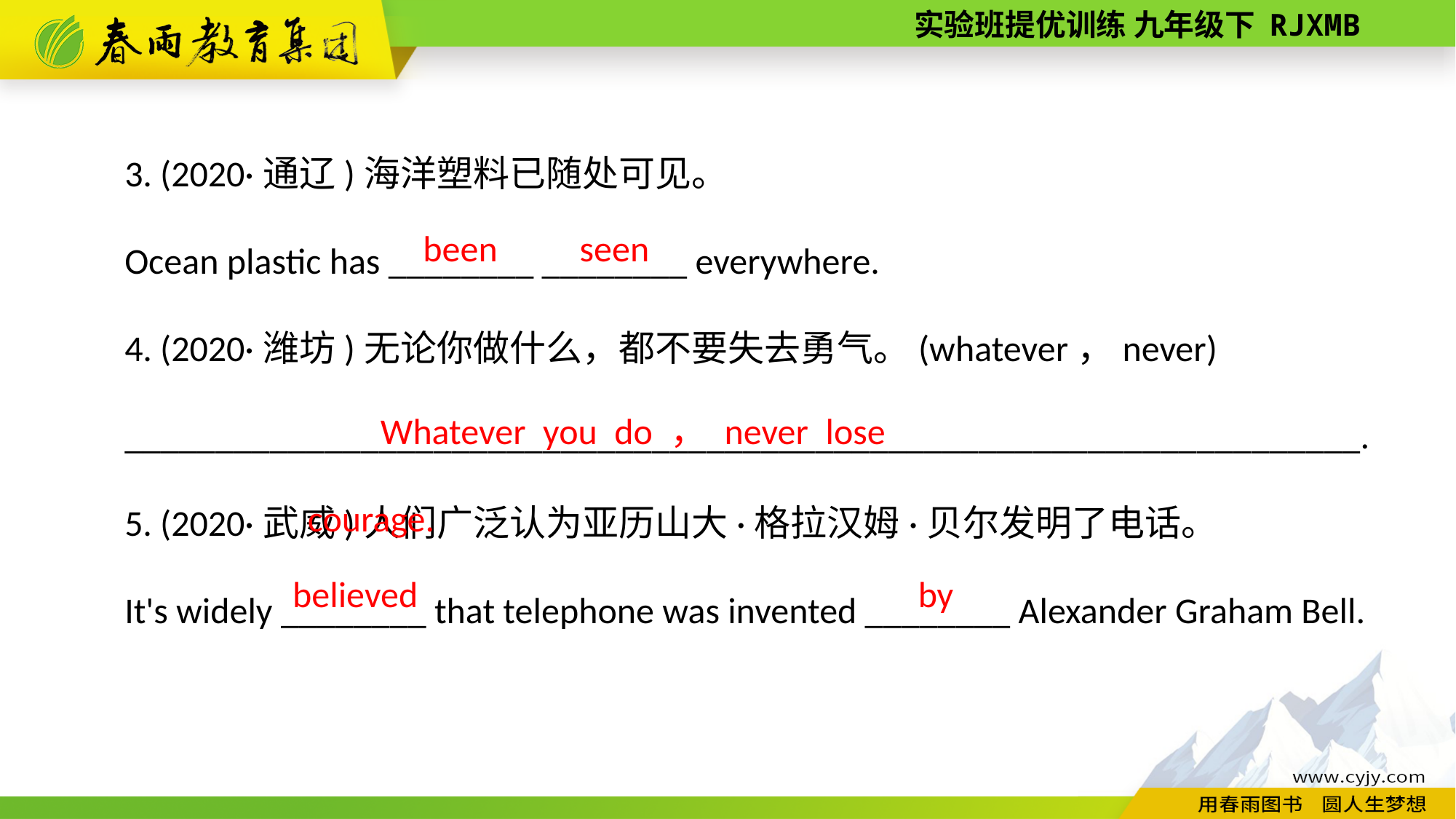

3. (2020·通辽)海洋塑料已随处可见。
Ocean plastic has ________ ________ everywhere.
4. (2020·潍坊)无论你做什么，都不要失去勇气。(whatever，never)
____________________________________________________________________.
5. (2020·武威)人们广泛认为亚历山大·格拉汉姆·贝尔发明了电话。
It's widely ________ that telephone was invented ________ Alexander Graham Bell.
seen
been
Whatever you do，never lose courage.
believed
by